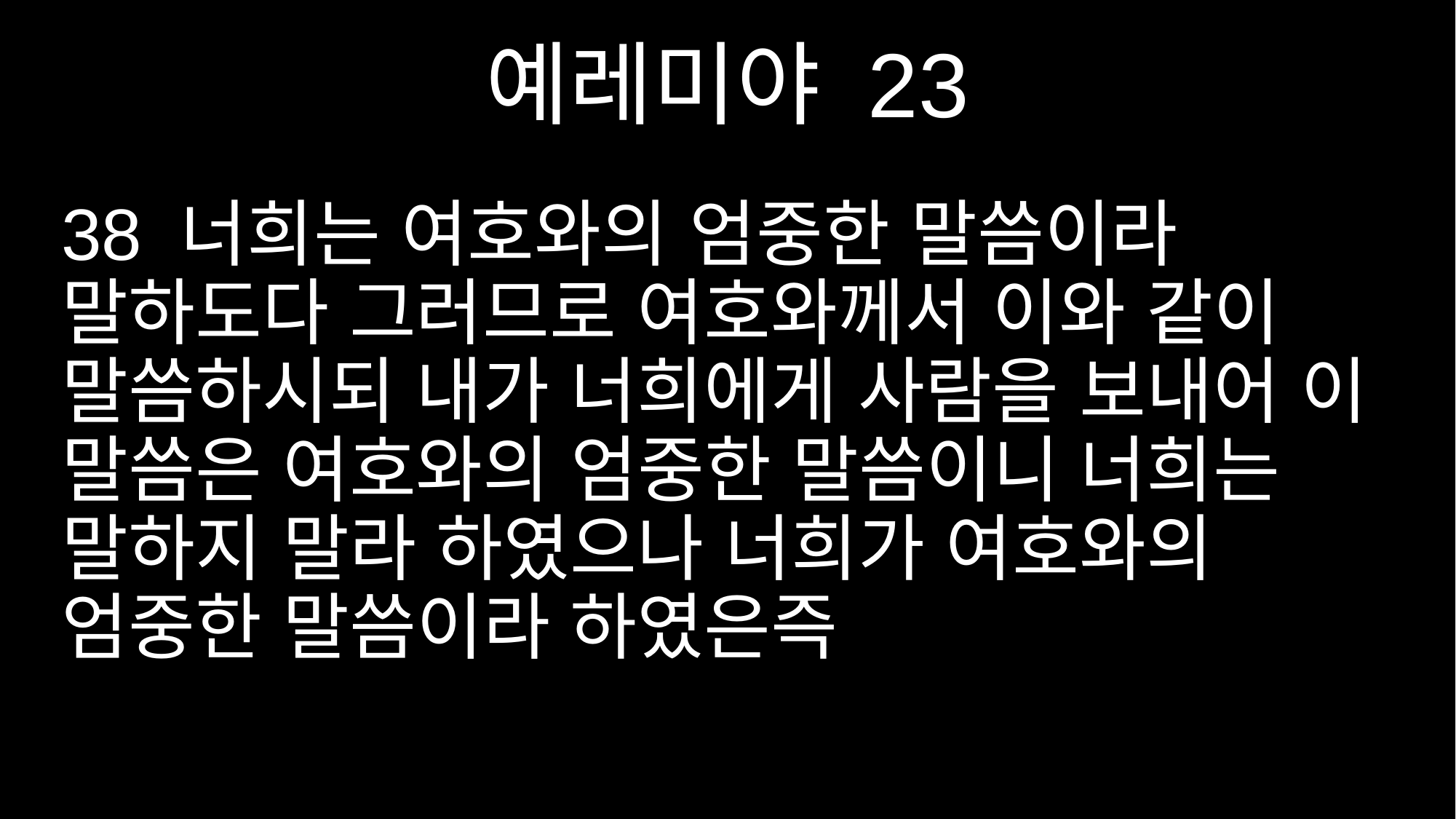

예레미야 23
38 너희는 여호와의 엄중한 말씀이라 말하도다 그러므로 여호와께서 이와 같이 말씀하시되 내가 너희에게 사람을 보내어 이 말씀은 여호와의 엄중한 말씀이니 너희는 말하지 말라 하였으나 너희가 여호와의 엄중한 말씀이라 하였은즉